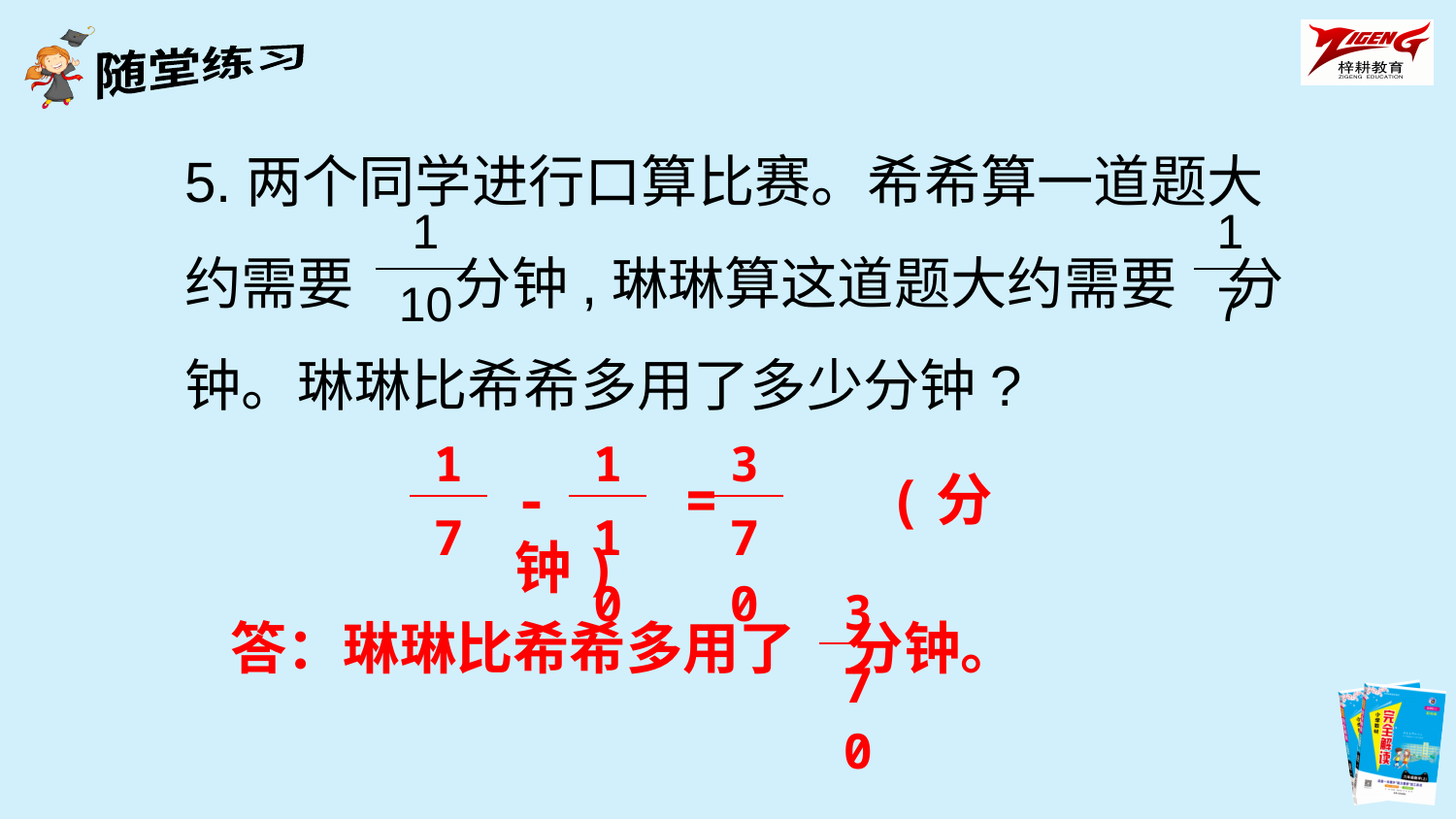

5.两个同学进行口算比赛。希希算一道题大约需要        分钟,琳琳算这道题大约需要    分钟。琳琳比希希多用了多少分钟?
| 1 |
| --- |
| 10 |
| 1 |
| --- |
| 7 |
| 1 |
| --- |
| 7 |
| 1 |
| --- |
| 10 |
| 3 |
| --- |
| 70 |
-    =     (分钟)
| 3 |
| --- |
| 70 |
答：琳琳比希希多用了    分钟。